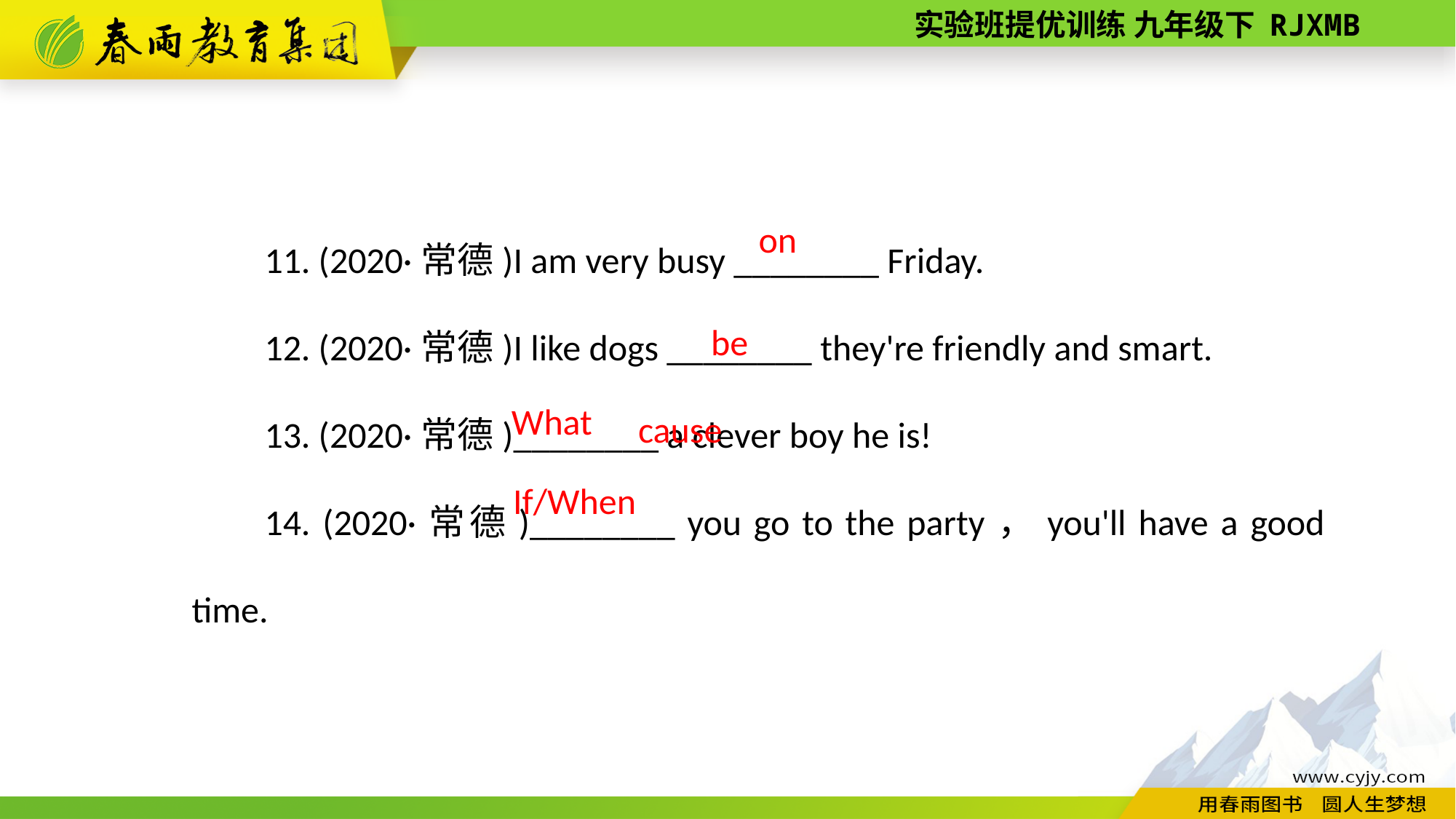

11. (2020·常德)I am very busy ________ Friday.
12. (2020·常德)I like dogs ________ they're friendly and smart.
13. (2020·常德)________ a clever boy he is!
14. (2020·常德)________ you go to the party，you'll have a good time.
on
because
 What
If/When